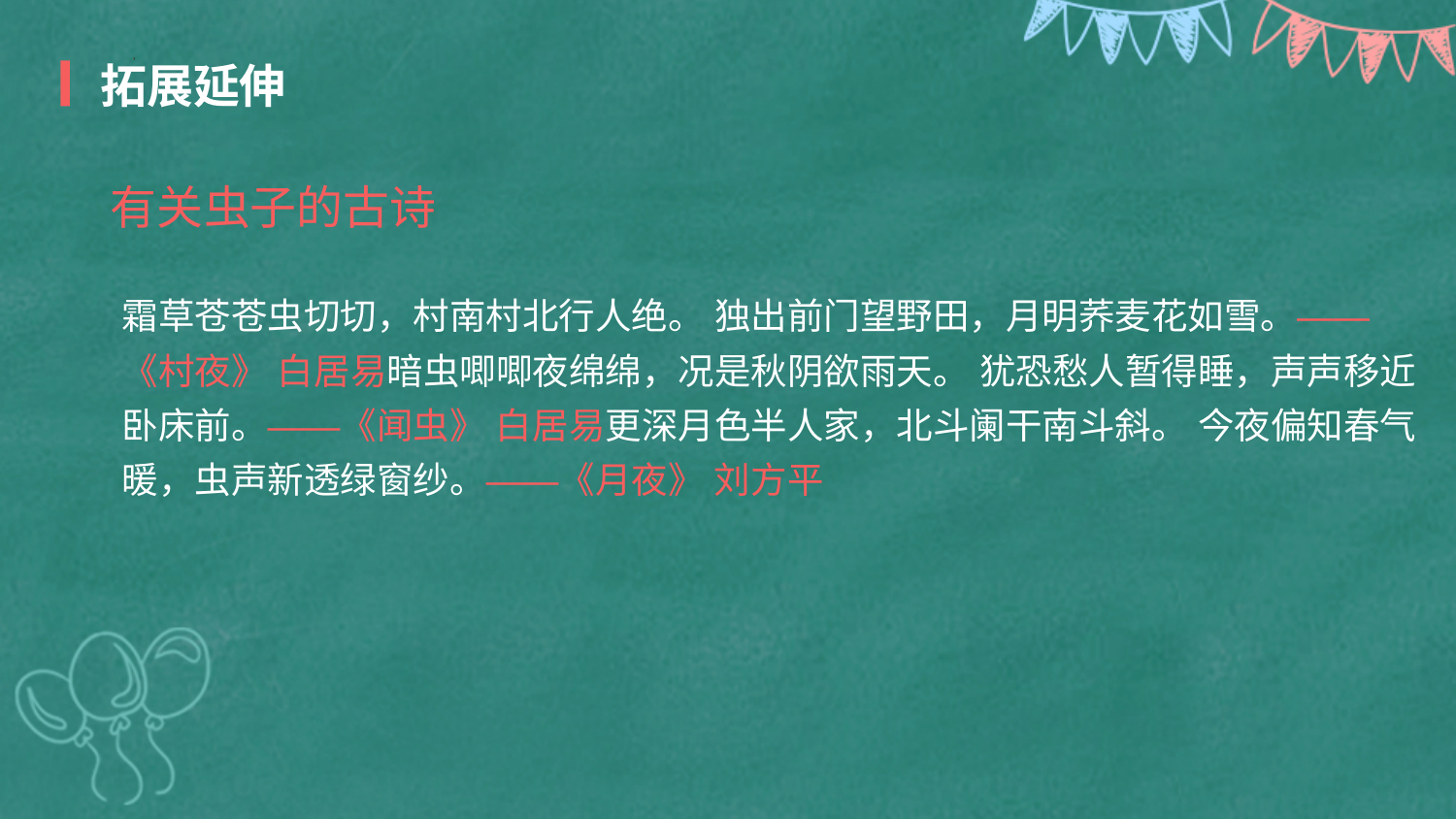

拓展延伸

有关虫子的古诗
霜草苍苍虫切切，村南村北行人绝。 独出前门望野田，月明荞麦花如雪。——《村夜》 白居易暗虫唧唧夜绵绵，况是秋阴欲雨天。 犹恐愁人暂得睡，声声移近卧床前。——《闻虫》 白居易更深月色半人家，北斗阑干南斗斜。 今夜偏知春气暖，虫声新透绿窗纱。——《月夜》 刘方平